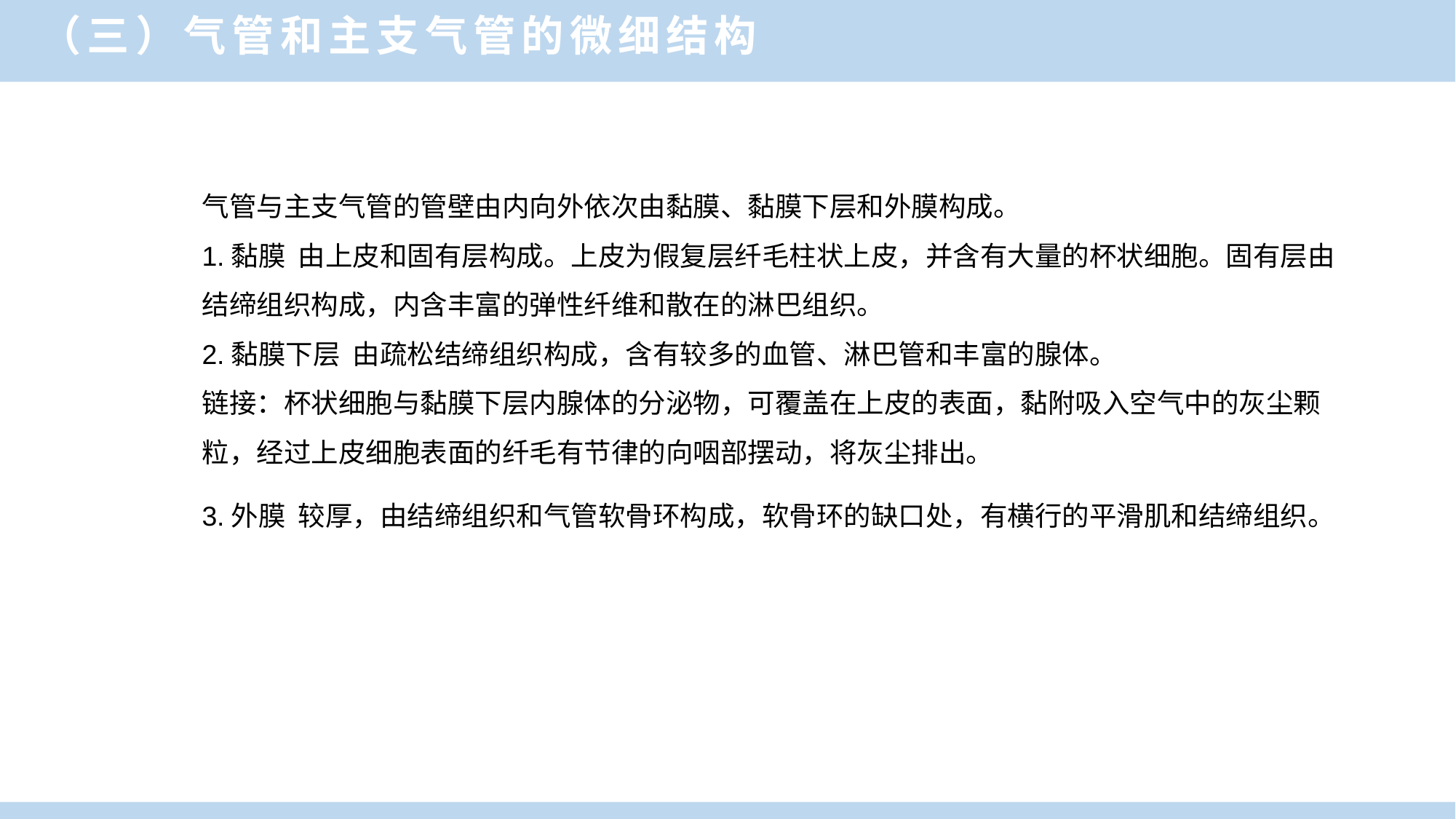

（三）气管和主支气管的微细结构
气管与主支气管的管壁由内向外依次由黏膜、黏膜下层和外膜构成。
1.黏膜  由上皮和固有层构成。上皮为假复层纤毛柱状上皮，并含有大量的杯状细胞。固有层由结缔组织构成，内含丰富的弹性纤维和散在的淋巴组织。
2.黏膜下层  由疏松结缔组织构成，含有较多的血管、淋巴管和丰富的腺体。
链接：杯状细胞与黏膜下层内腺体的分泌物，可覆盖在上皮的表面，黏附吸入空气中的灰尘颗粒，经过上皮细胞表面的纤毛有节律的向咽部摆动，将灰尘排出。
3.外膜  较厚，由结缔组织和气管软骨环构成，软骨环的缺口处，有横行的平滑肌和结缔组织。